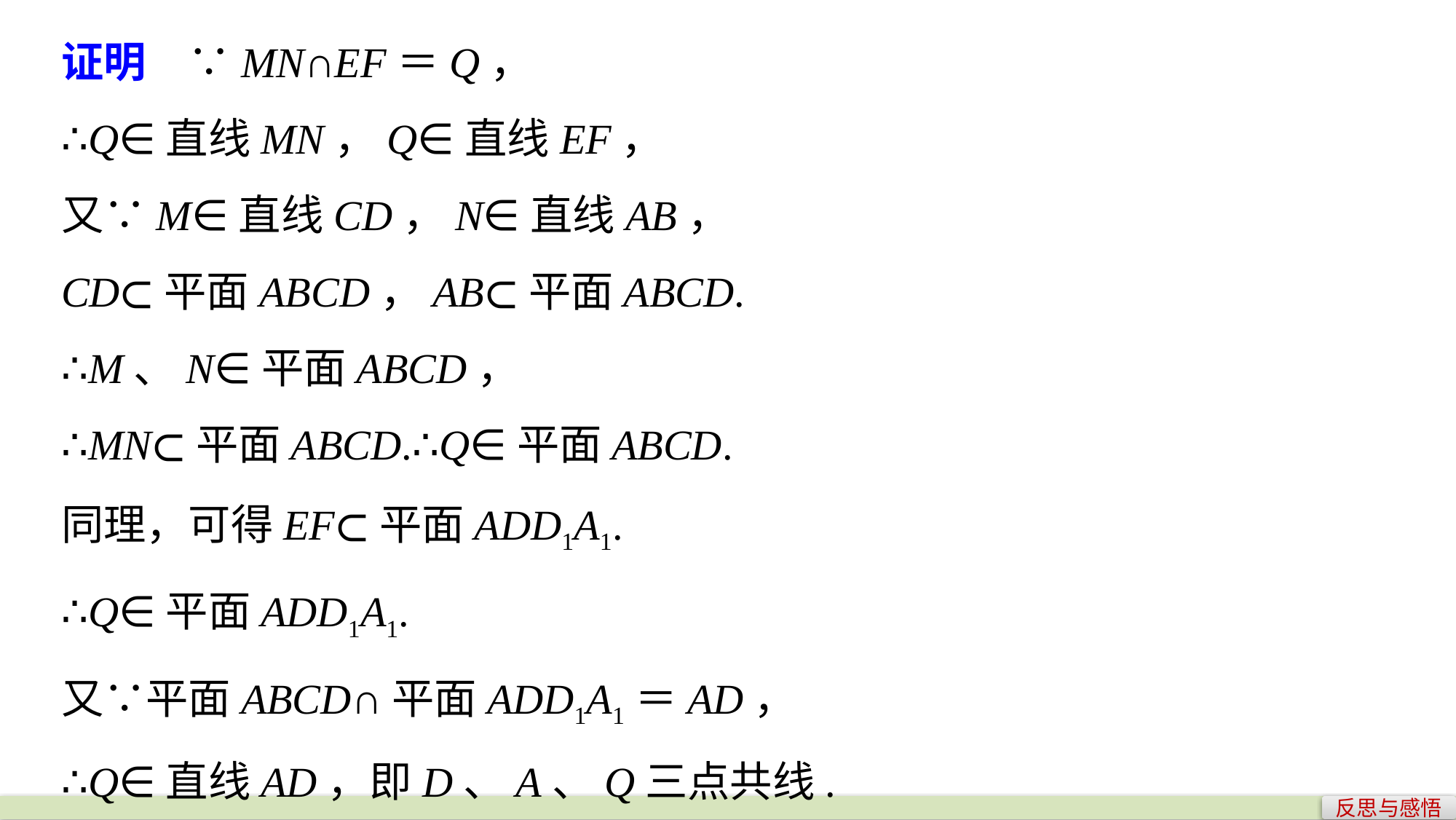

证明　∵MN∩EF＝Q，
∴Q∈直线MN，Q∈直线EF，
又∵M∈直线CD，N∈直线AB，
CD⊂平面ABCD，AB⊂平面ABCD.
∴M、N∈平面ABCD，
∴MN⊂平面ABCD.∴Q∈平面ABCD.
同理，可得EF⊂平面ADD1A1.
∴Q∈平面ADD1A1.
又∵平面ABCD∩平面ADD1A1＝AD，
∴Q∈直线AD，即D、A、Q三点共线.
反思与感悟